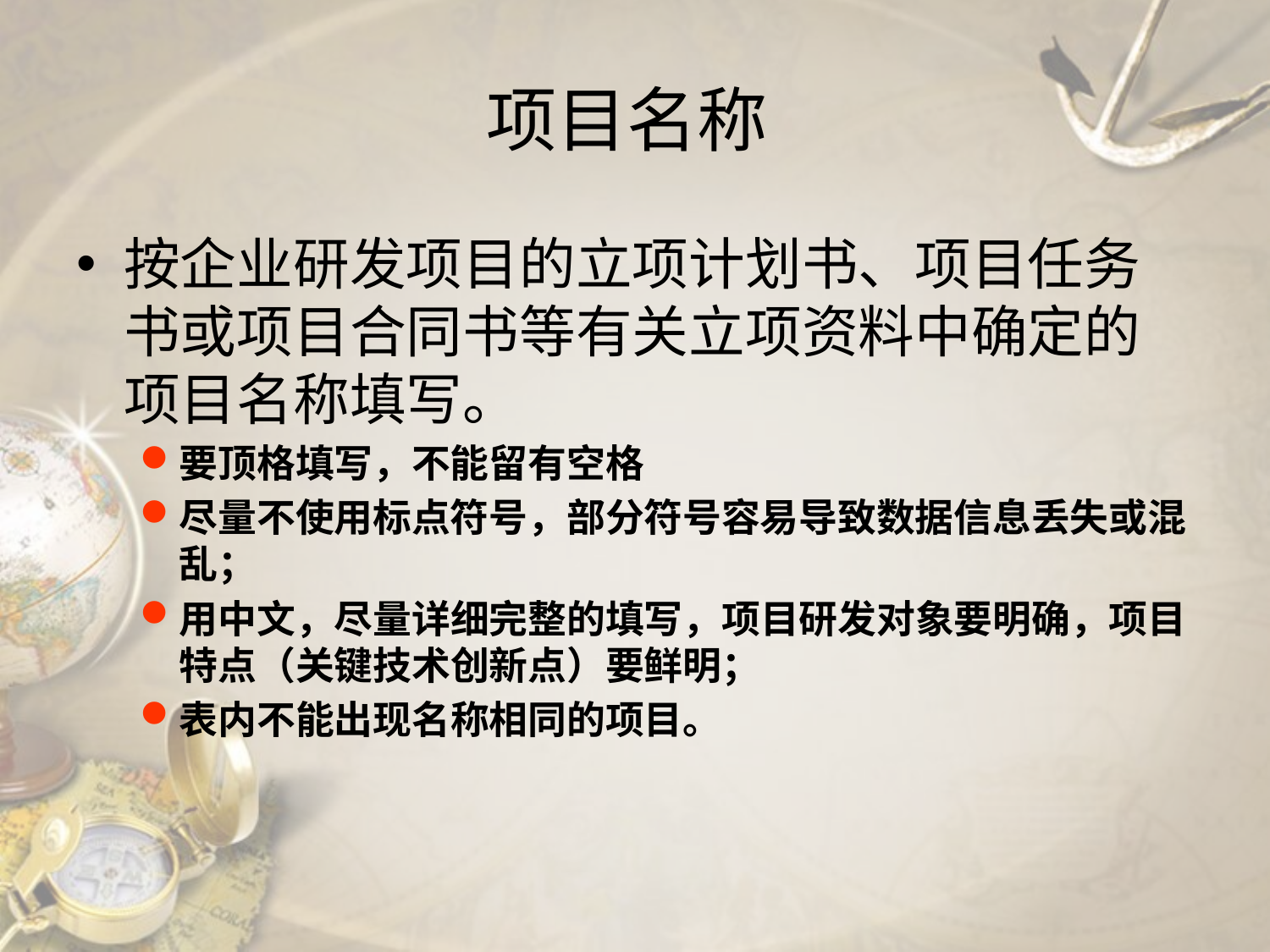

# 项目名称
按企业研发项目的立项计划书、项目任务书或项目合同书等有关立项资料中确定的项目名称填写。
要顶格填写，不能留有空格
尽量不使用标点符号，部分符号容易导致数据信息丢失或混乱；
用中文，尽量详细完整的填写，项目研发对象要明确，项目特点（关键技术创新点）要鲜明；
表内不能出现名称相同的项目。